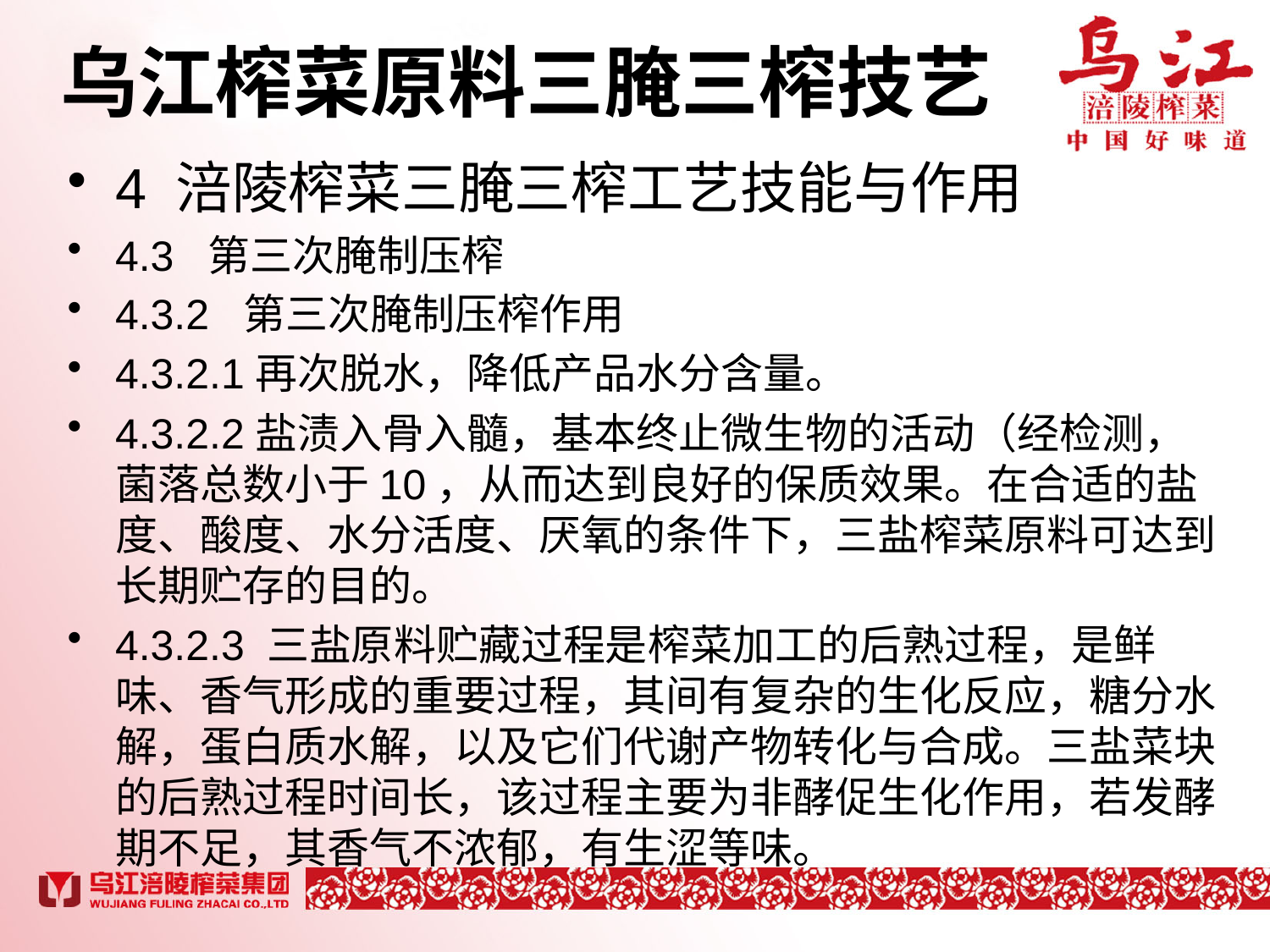

# 乌江榨菜原料三腌三榨技艺
4 涪陵榨菜三腌三榨工艺技能与作用
4.3  第三次腌制压榨
4.3.2  第三次腌制压榨作用
4.3.2.1再次脱水，降低产品水分含量。
4.3.2.2盐渍入骨入髓，基本终止微生物的活动（经检测，菌落总数小于10，从而达到良好的保质效果。在合适的盐度、酸度、水分活度、厌氧的条件下，三盐榨菜原料可达到长期贮存的目的。
4.3.2.3 三盐原料贮藏过程是榨菜加工的后熟过程，是鲜味、香气形成的重要过程，其间有复杂的生化反应，糖分水解，蛋白质水解，以及它们代谢产物转化与合成。三盐菜块的后熟过程时间长，该过程主要为非酵促生化作用，若发酵期不足，其香气不浓郁，有生涩等味。